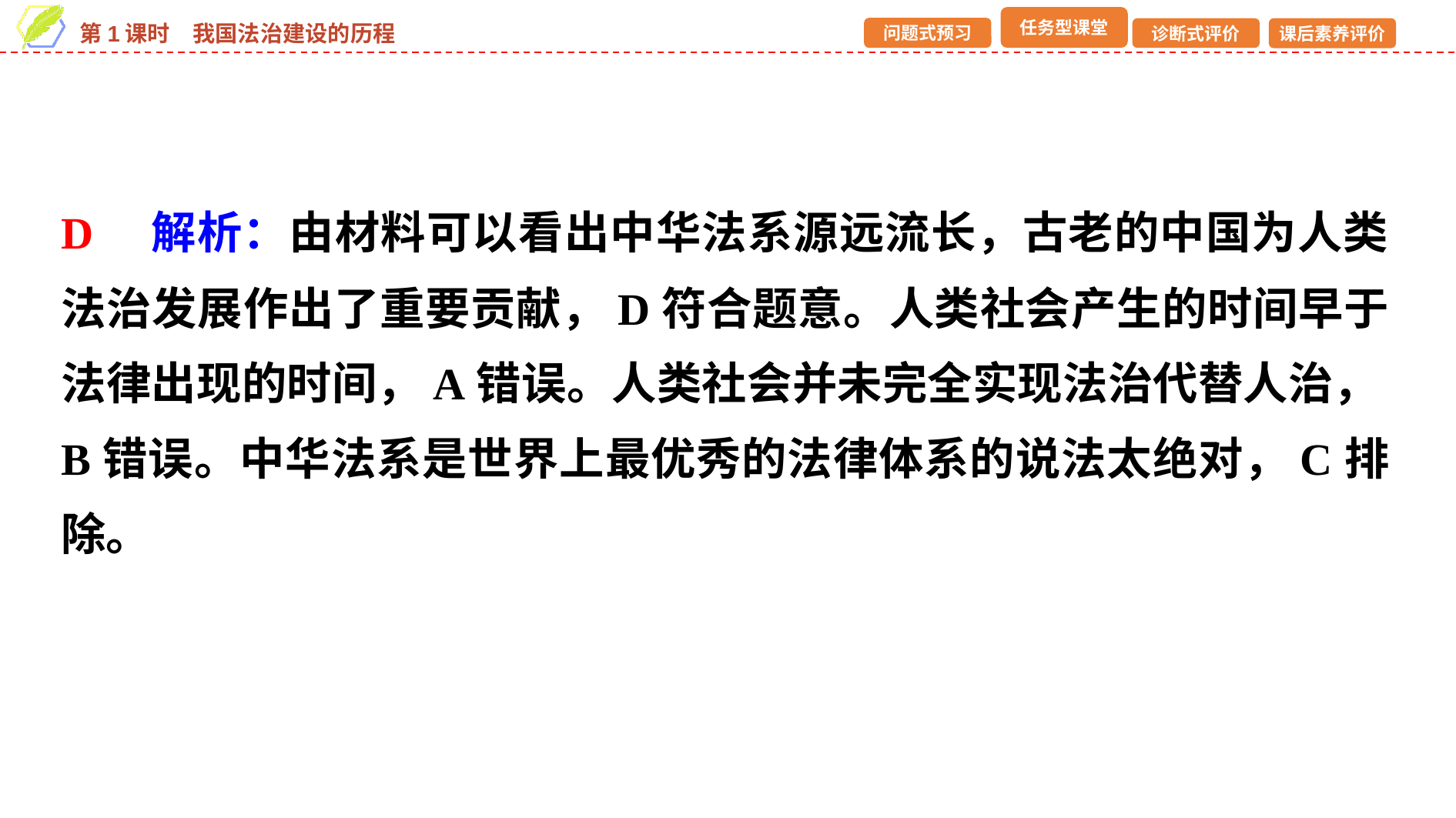

D　解析：由材料可以看出中华法系源远流长，古老的中国为人类法治发展作出了重要贡献，D符合题意。人类社会产生的时间早于法律出现的时间，A错误。人类社会并未完全实现法治代替人治，B错误。中华法系是世界上最优秀的法律体系的说法太绝对，C排除。